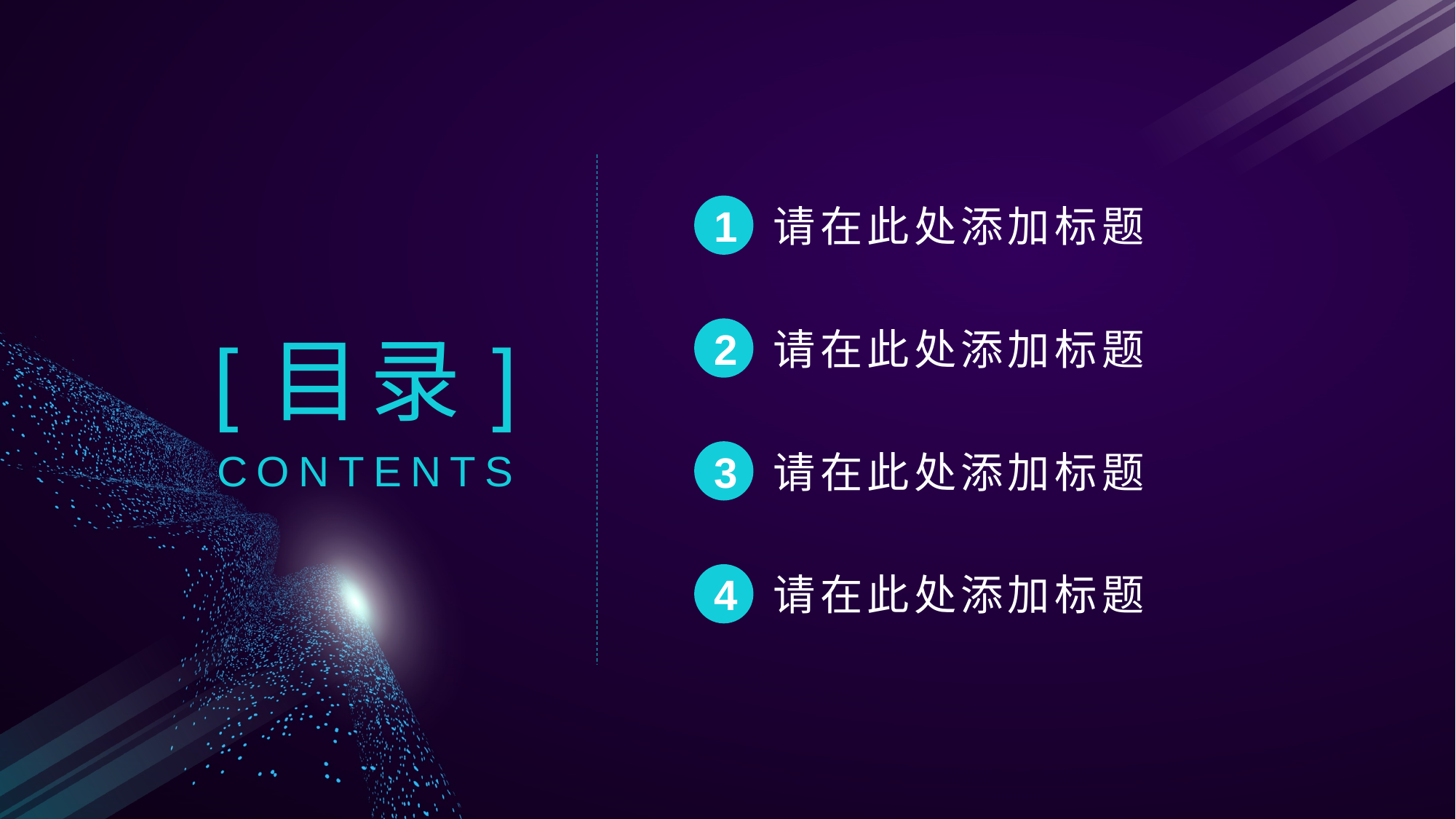

请在此处添加标题
1
请在此处添加标题
[目录]
2
CONTENTS
请在此处添加标题
3
请在此处添加标题
4